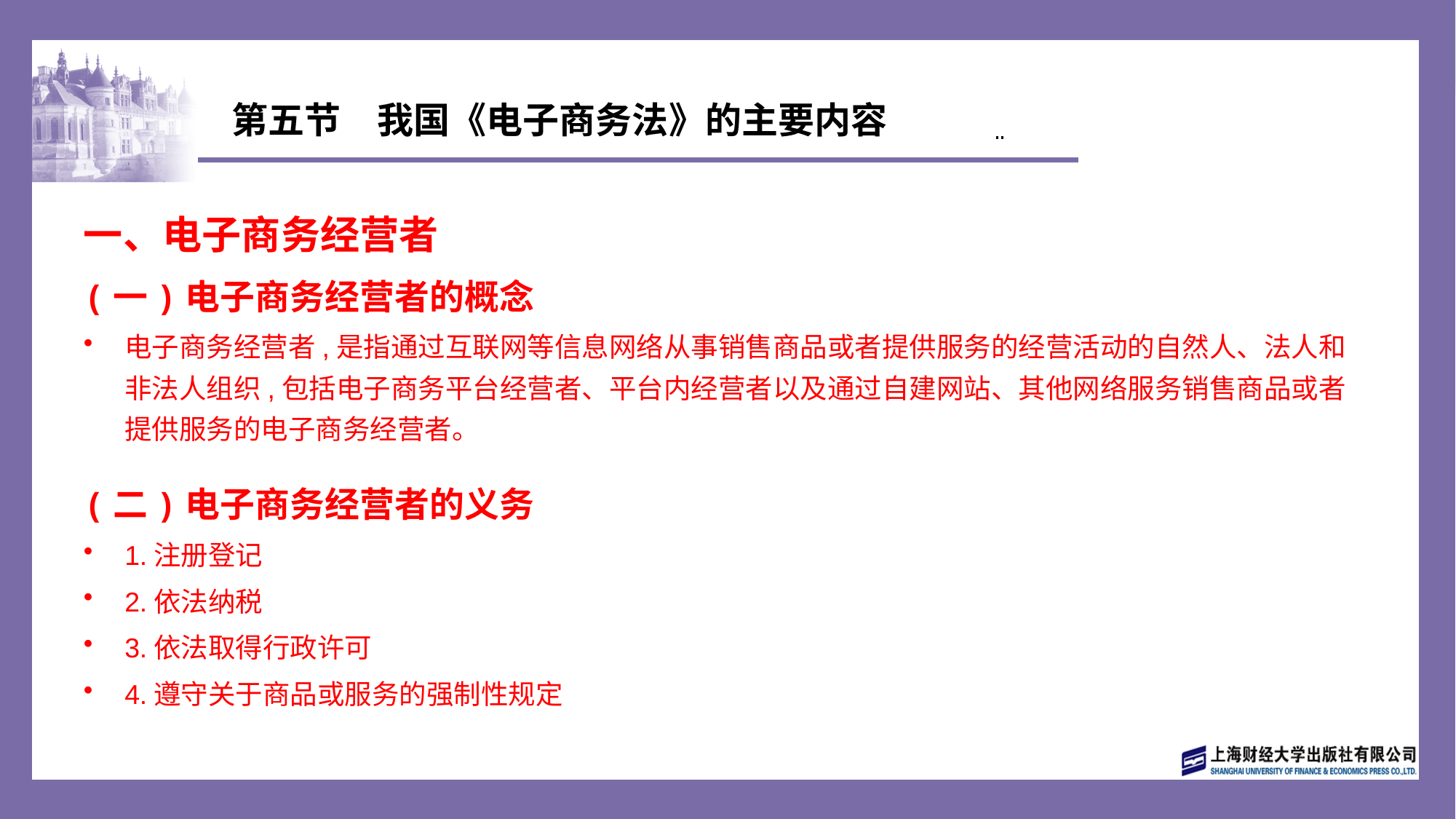

# 第五节　我国《电子商务法》的主要内容
一、电子商务经营者
(一)电子商务经营者的概念
电子商务经营者,是指通过互联网等信息网络从事销售商品或者提供服务的经营活动的自然人、法人和非法人组织,包括电子商务平台经营者、平台内经营者以及通过自建网站、其他网络服务销售商品或者提供服务的电子商务经营者。
(二)电子商务经营者的义务
1.注册登记
2.依法纳税
3.依法取得行政许可
4.遵守关于商品或服务的强制性规定